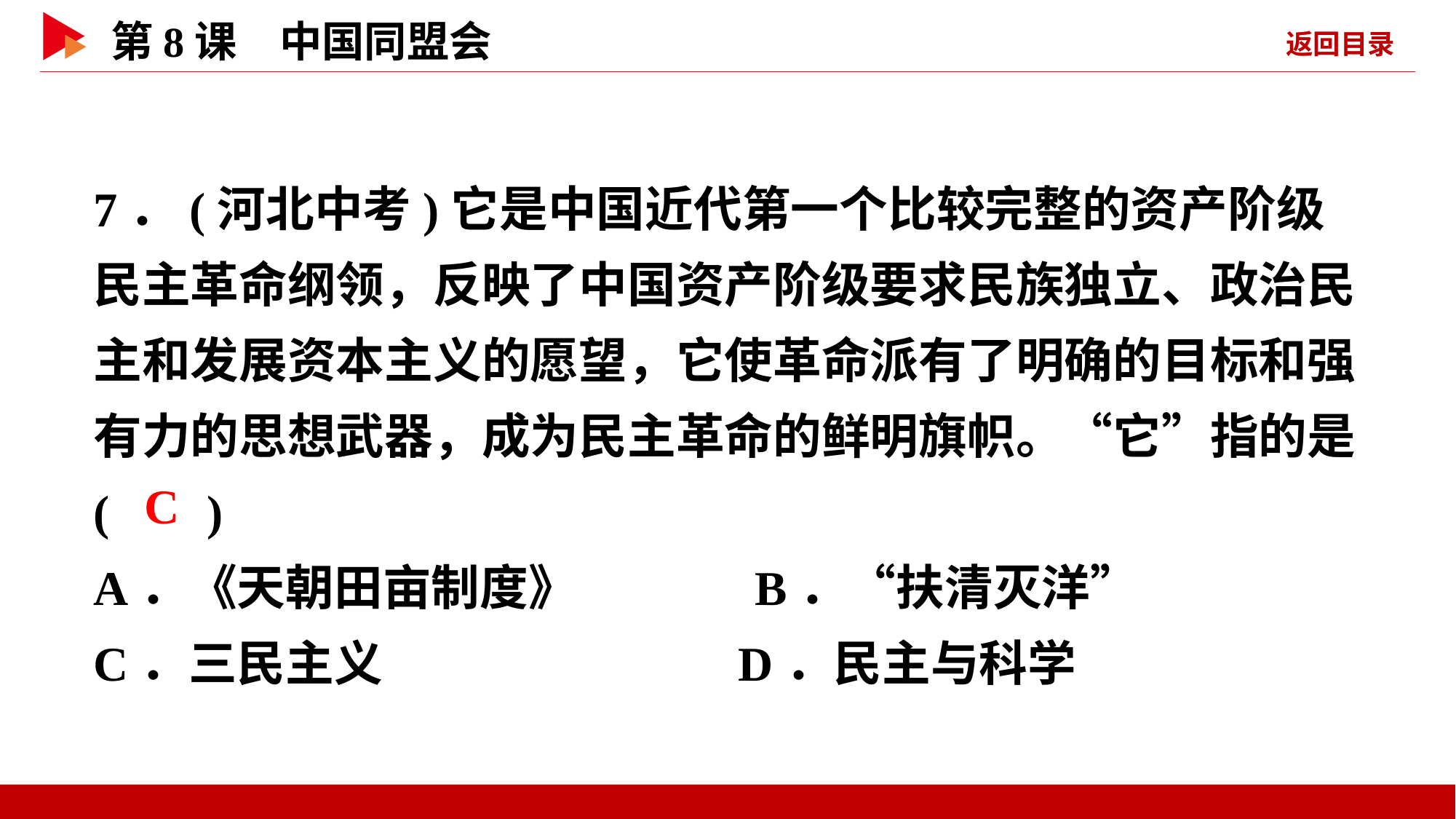

7．(河北中考)它是中国近代第一个比较完整的资产阶级民主革命纲领，反映了中国资产阶级要求民族独立、政治民主和发展资本主义的愿望，它使革命派有了明确的目标和强有力的思想武器，成为民主革命的鲜明旗帜。“它”指的是(        )
A．《天朝田亩制度》               B．“扶清灭洋”
C．三民主义                               D．民主与科学
   C